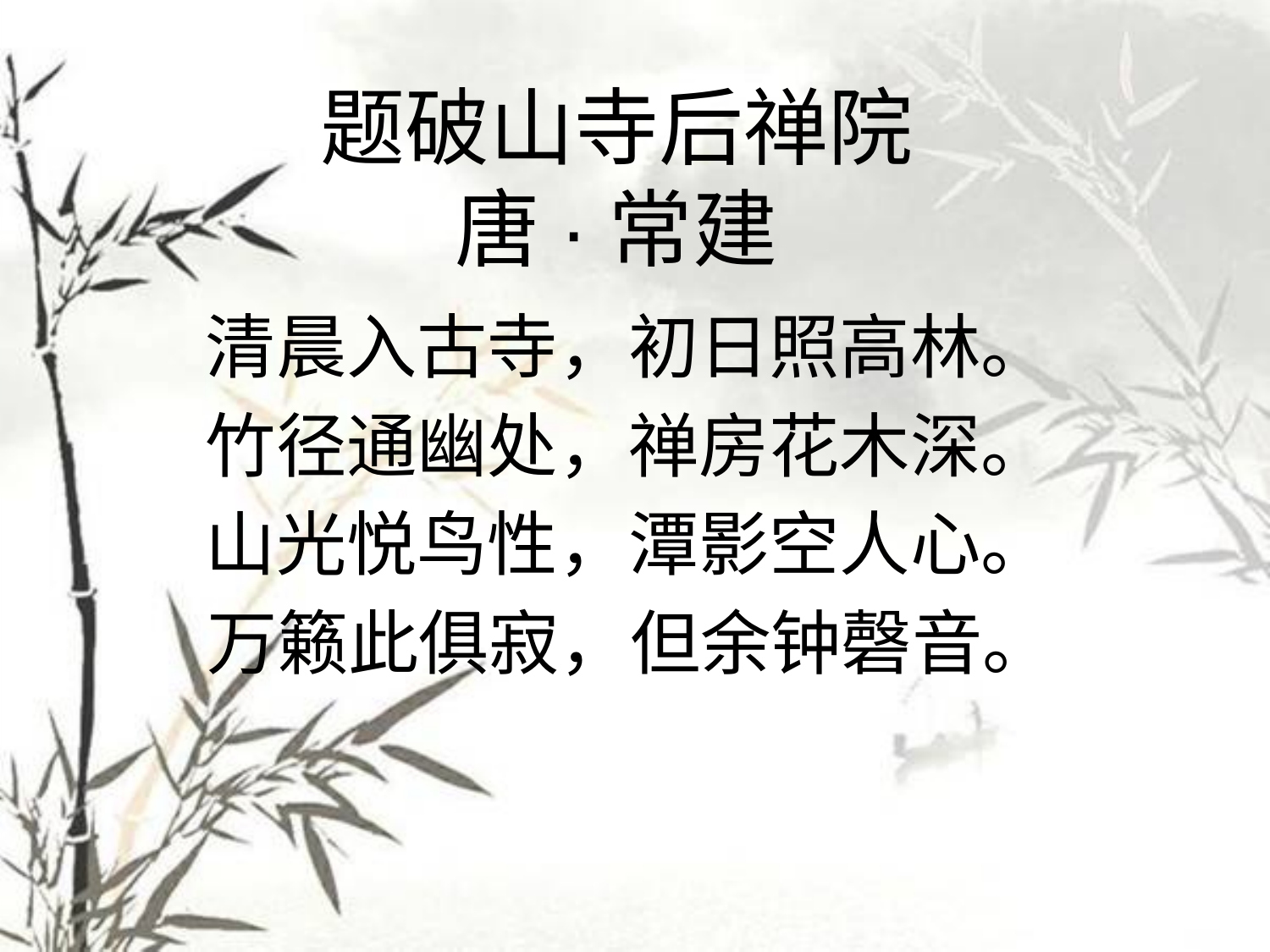

# 题破山寺后禅院 唐·常建
清晨入古寺，初日照高林。
竹径通幽处，禅房花木深。
山光悦鸟性，潭影空人心。
万籁此俱寂，但余钟磬音。